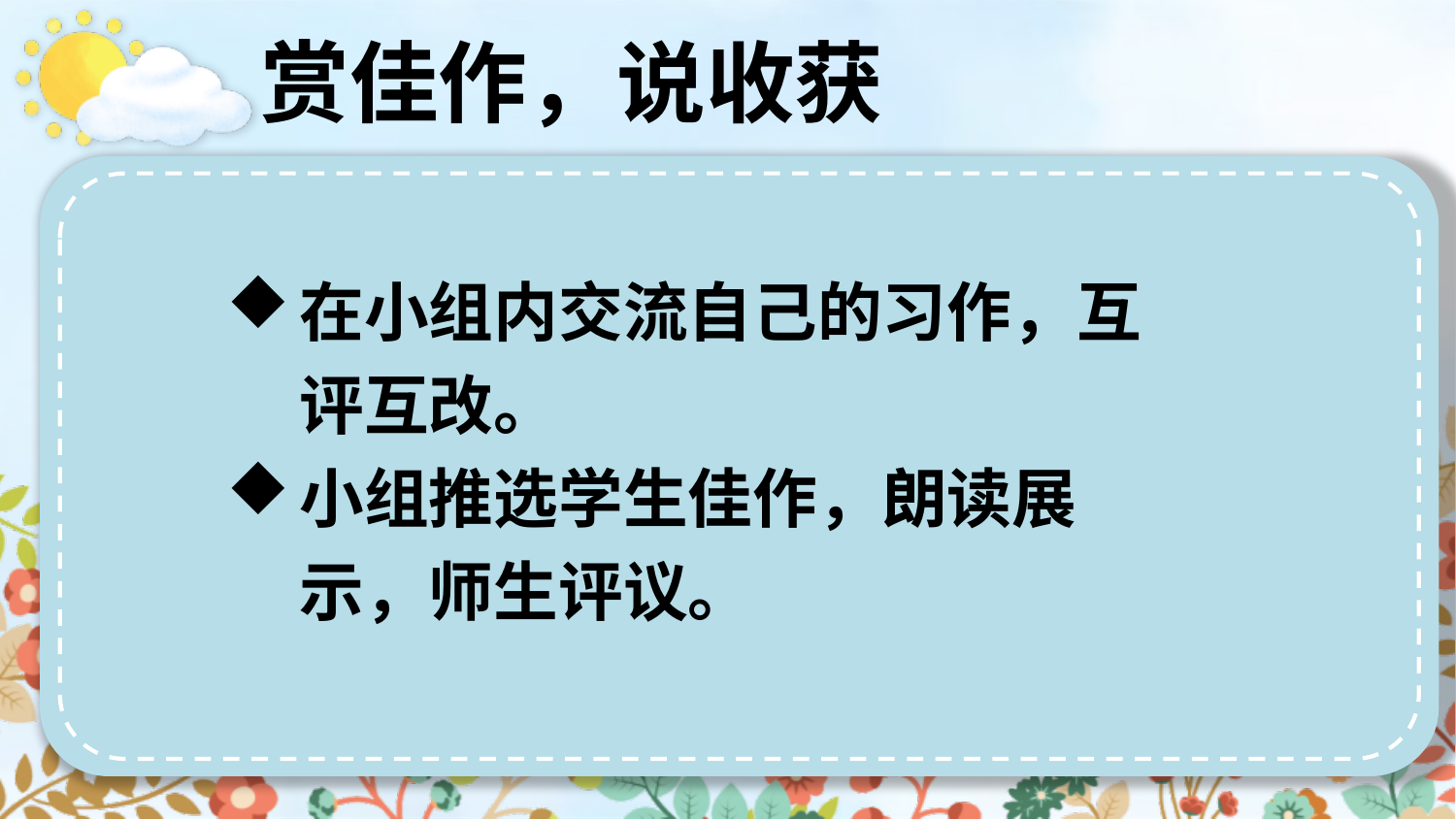

赏佳作，说收获
在小组内交流自己的习作，互评互改。
小组推选学生佳作，朗读展示，师生评议。